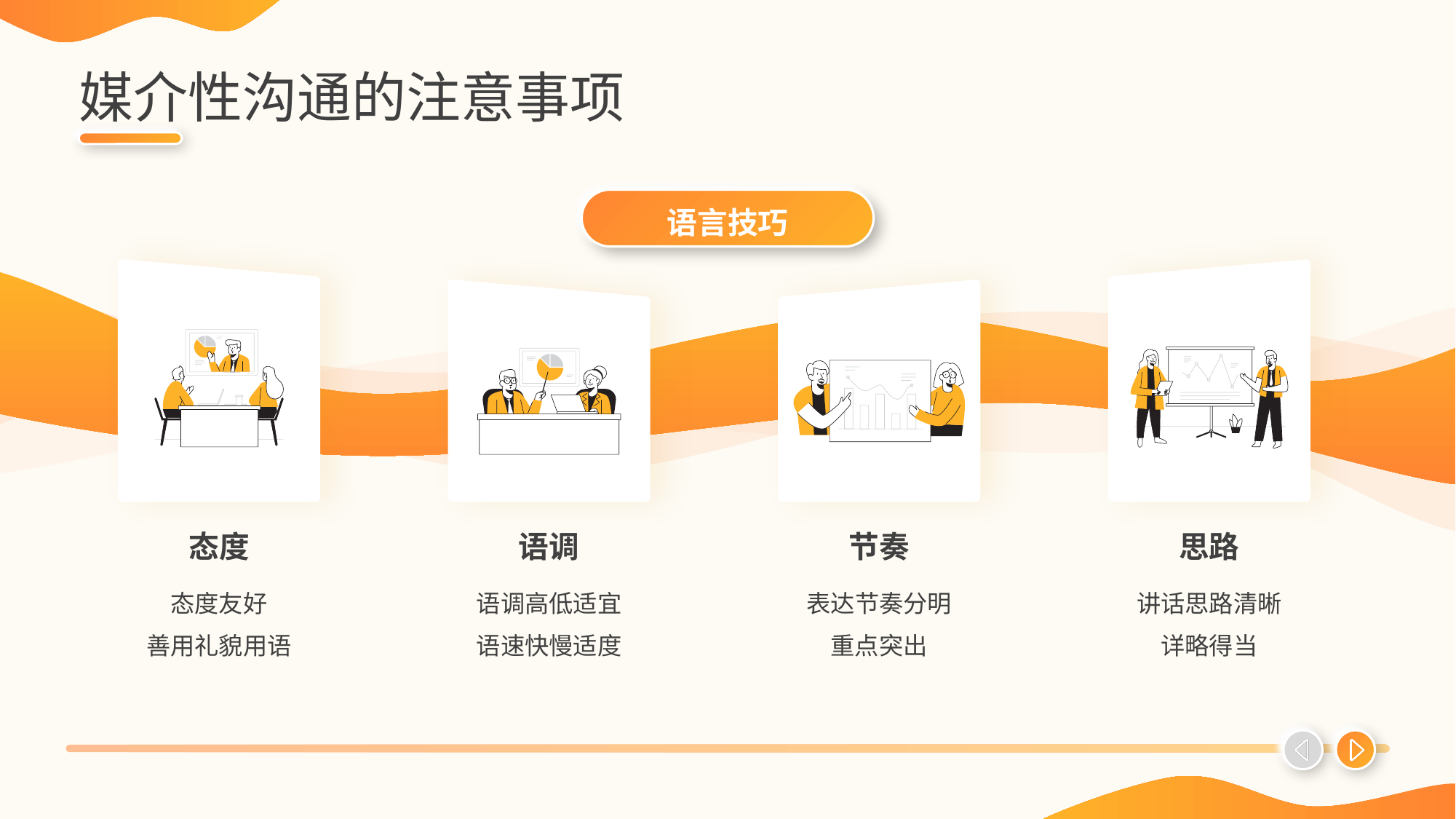

# 媒介性沟通的注意事项

语言技巧

态度
语调
节奏
思路
态度友好
善用礼貌用语
语调高低适宜
语速快慢适度
表达节奏分明
重点突出
讲话思路清晰
详略得当